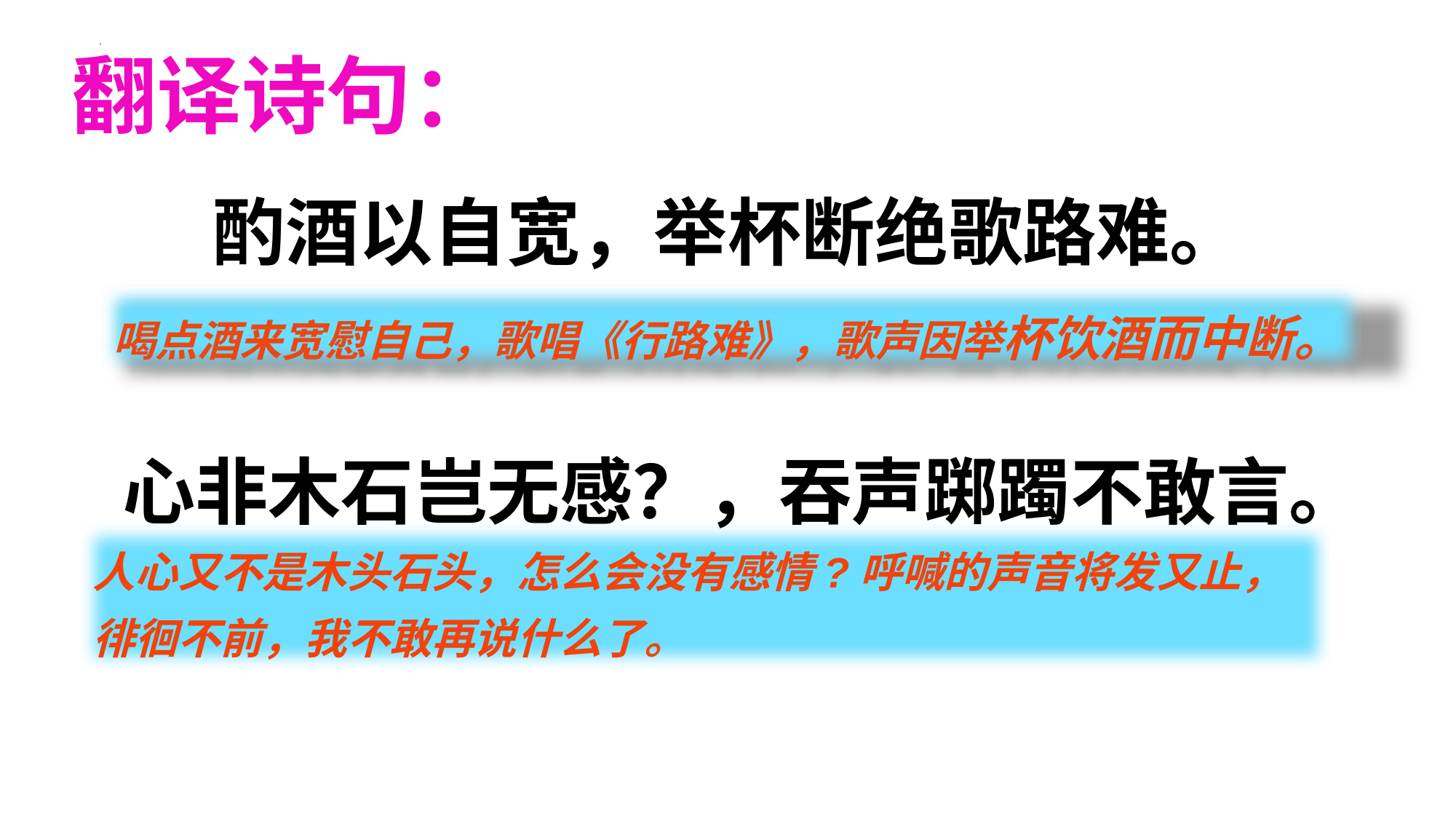

翻译诗句：
酌酒以自宽，举杯断绝歌路难。

  心非木石岂无感？，吞声踯躅不敢言。

喝点酒来宽慰自己，歌唱《行路难》，歌声因举杯饮酒而中断。
人心又不是木头石头，怎么会没有感情?呼喊的声音将发又止，徘徊不前，我不敢再说什么了。